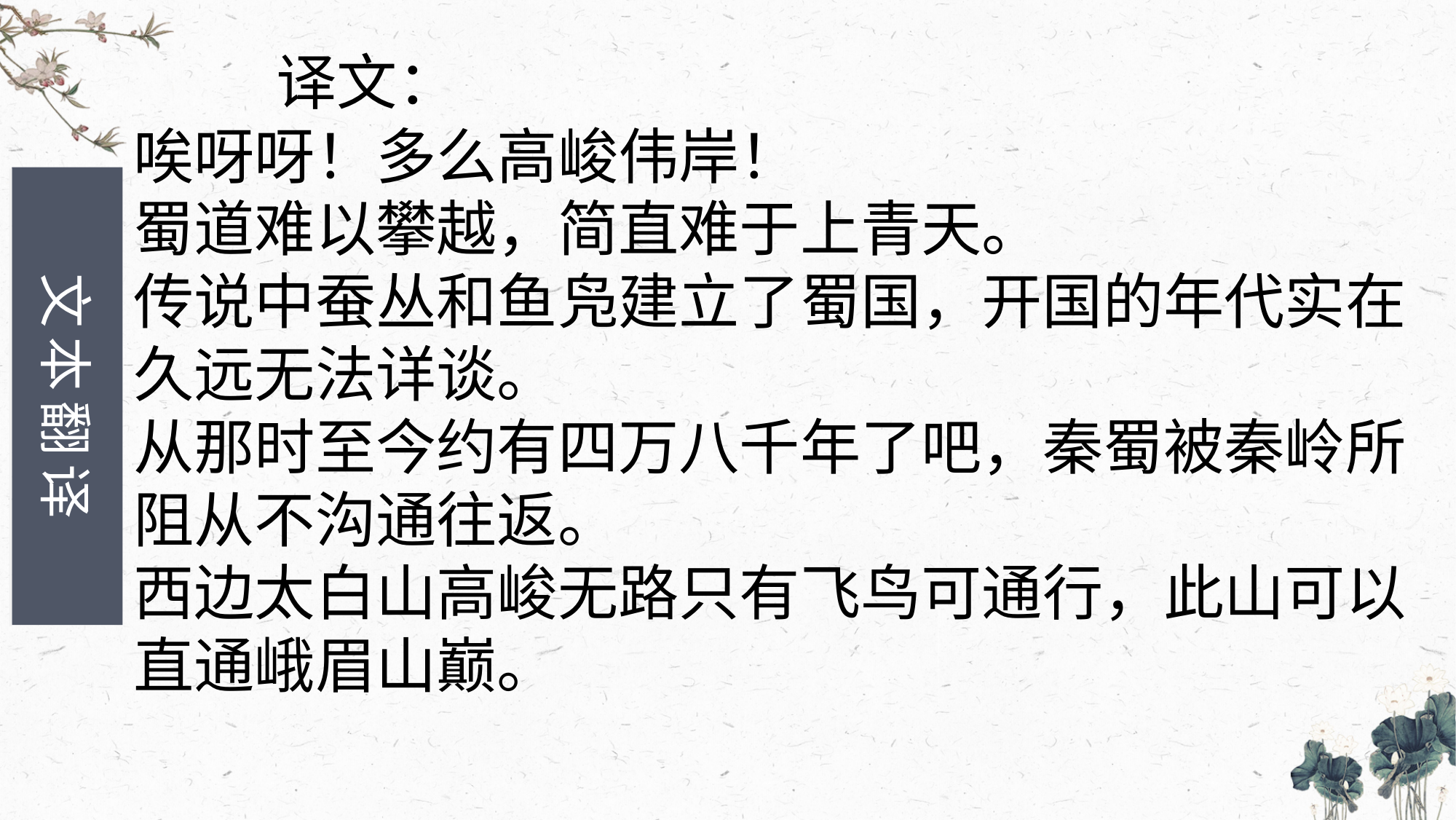

译文：
唉呀呀！多么高峻伟岸！
蜀道难以攀越，简直难于上青天。
传说中蚕丛和鱼凫建立了蜀国，开国的年代实在久远无法详谈。
从那时至今约有四万八千年了吧，秦蜀被秦岭所阻从不沟通往返。
西边太白山高峻无路只有飞鸟可通行，此山可以直通峨眉山巅。

文本翻译